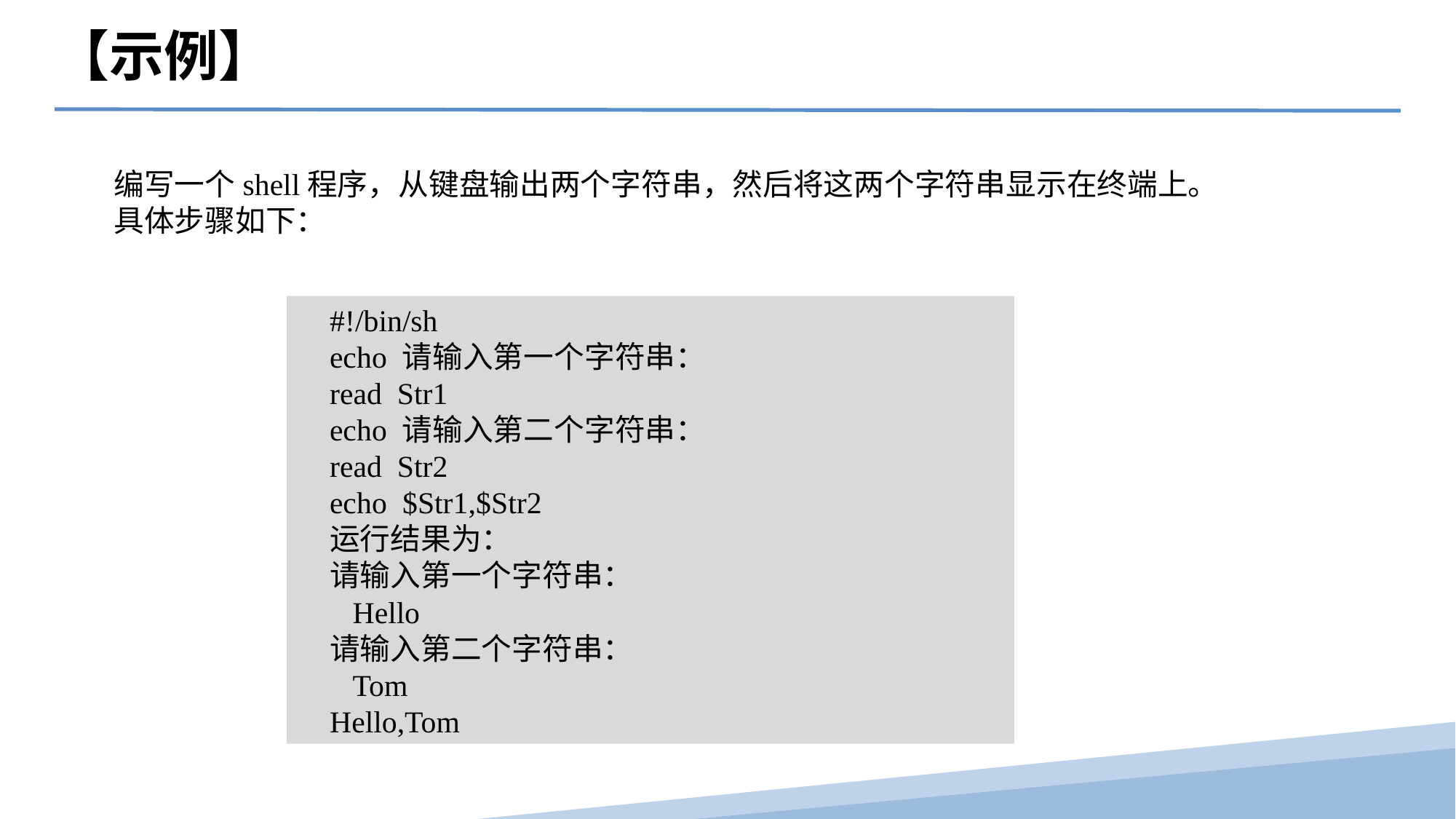

【示例】
编写一个shell程序，从键盘输出两个字符串，然后将这两个字符串显示在终端上。
具体步骤如下：

#!/bin/sh
echo 请输入第一个字符串：
read  Str1
echo 请输入第二个字符串：
read  Str2
echo  $Str1,$Str2
运行结果为：
请输入第一个字符串：
   Hello
请输入第二个字符串：
   Tom
Hello,Tom